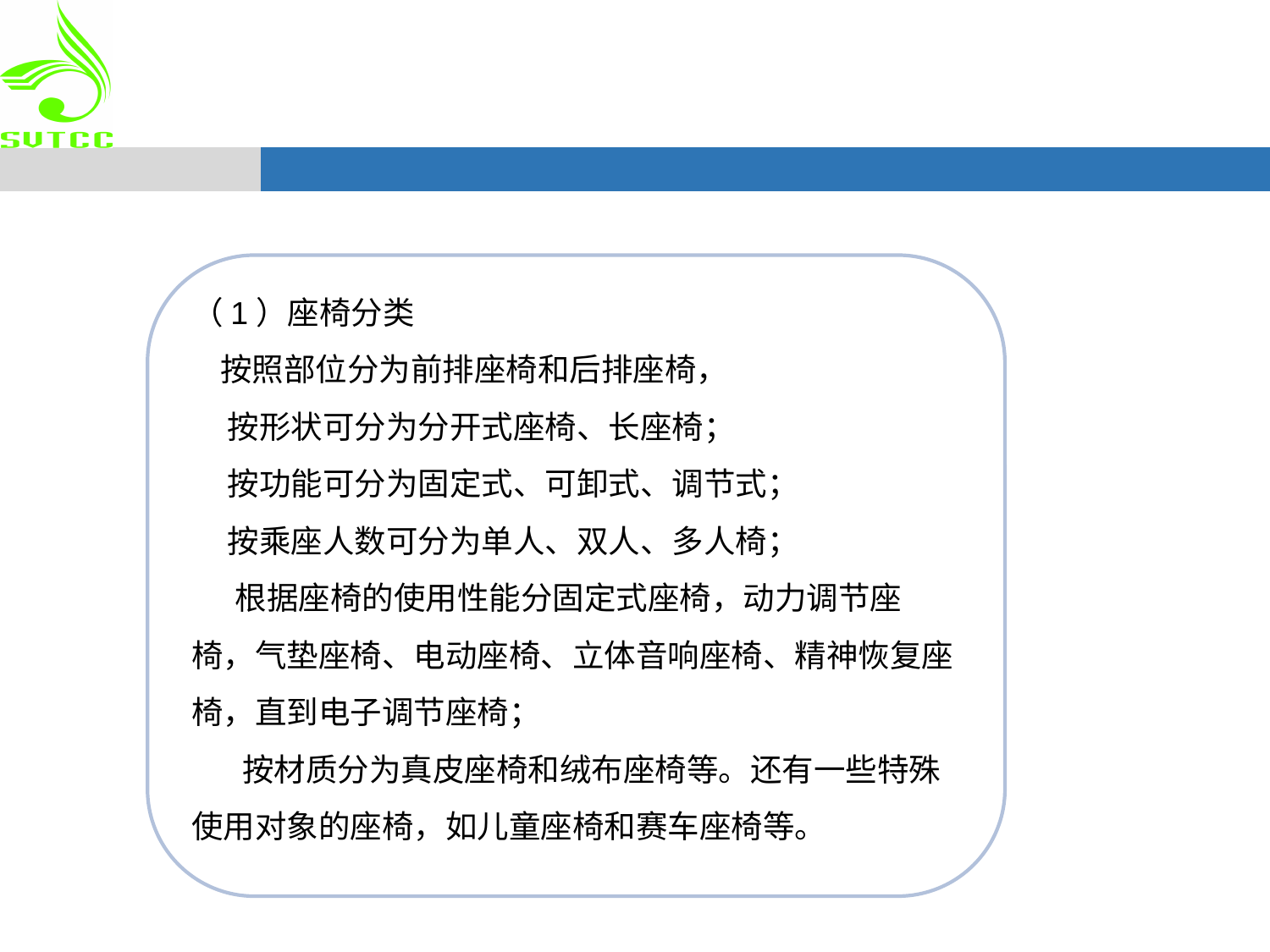

（1）座椅分类
   按照部位分为前排座椅和后排座椅，
    按形状可分为分开式座椅、长座椅；
    按功能可分为固定式、可卸式、调节式；
    按乘座人数可分为单人、双人、多人椅；
     根据座椅的使用性能分固定式座椅，动力调节座椅，气垫座椅、电动座椅、立体音响座椅、精神恢复座椅，直到电子调节座椅；
      按材质分为真皮座椅和绒布座椅等。还有一些特殊使用对象的座椅，如儿童座椅和赛车座椅等。